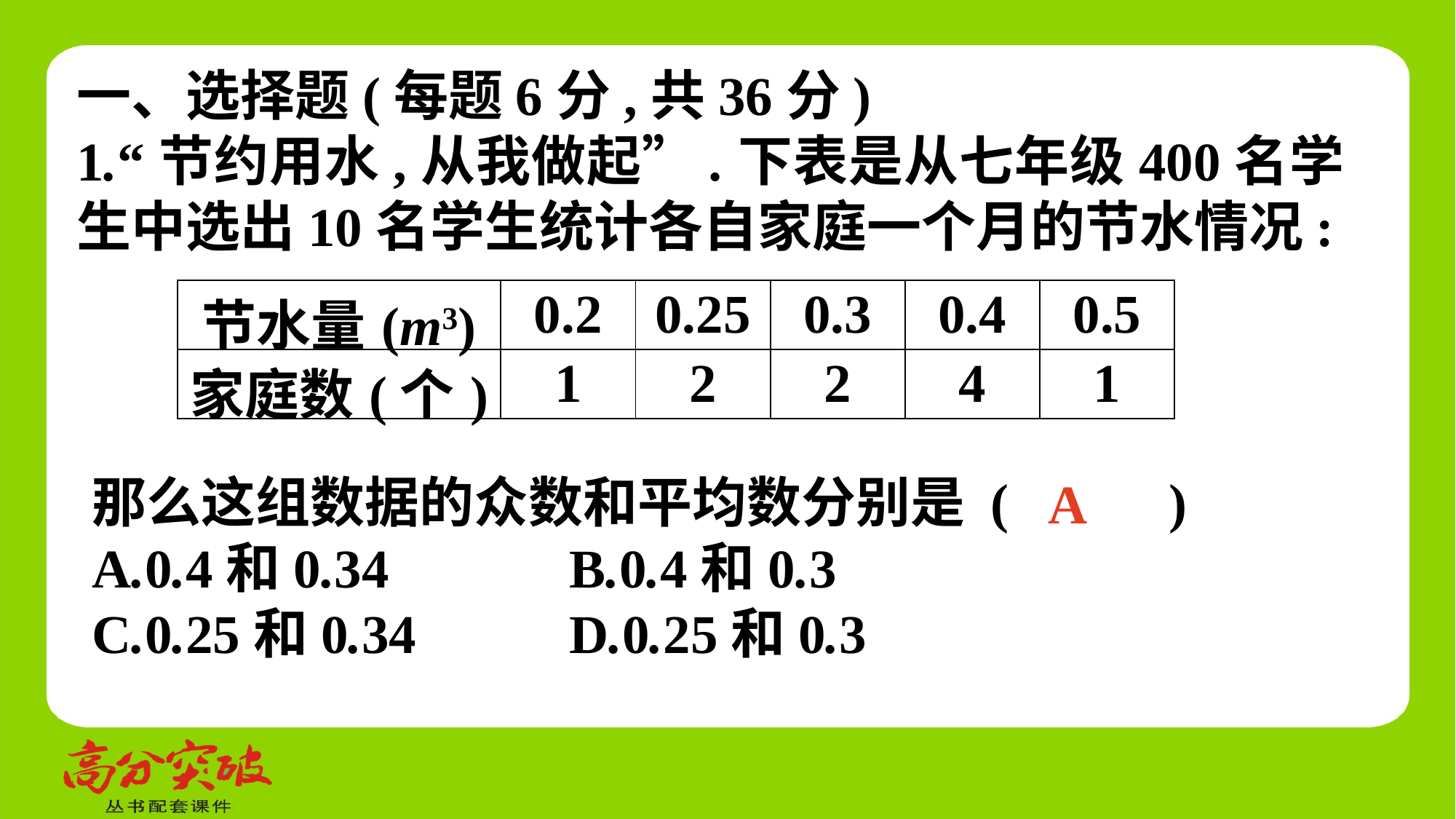

一、选择题(每题6分,共36分)
1.“节约用水,从我做起”.下表是从七年级400名学生中选出10名学生统计各自家庭一个月的节水情况:
| 节水量(m3) | 0.2 | 0.25 | 0.3 | 0.4 | 0.5 |
| --- | --- | --- | --- | --- | --- |
| 家庭数(个) | 1 | 2 | 2 | 4 | 1 |
那么这组数据的众数和平均数分别是 (　  　)
A.0.4和0.34	           B.0.4和0.3
C.0.25和0.34	           D.0.25和0.3
A